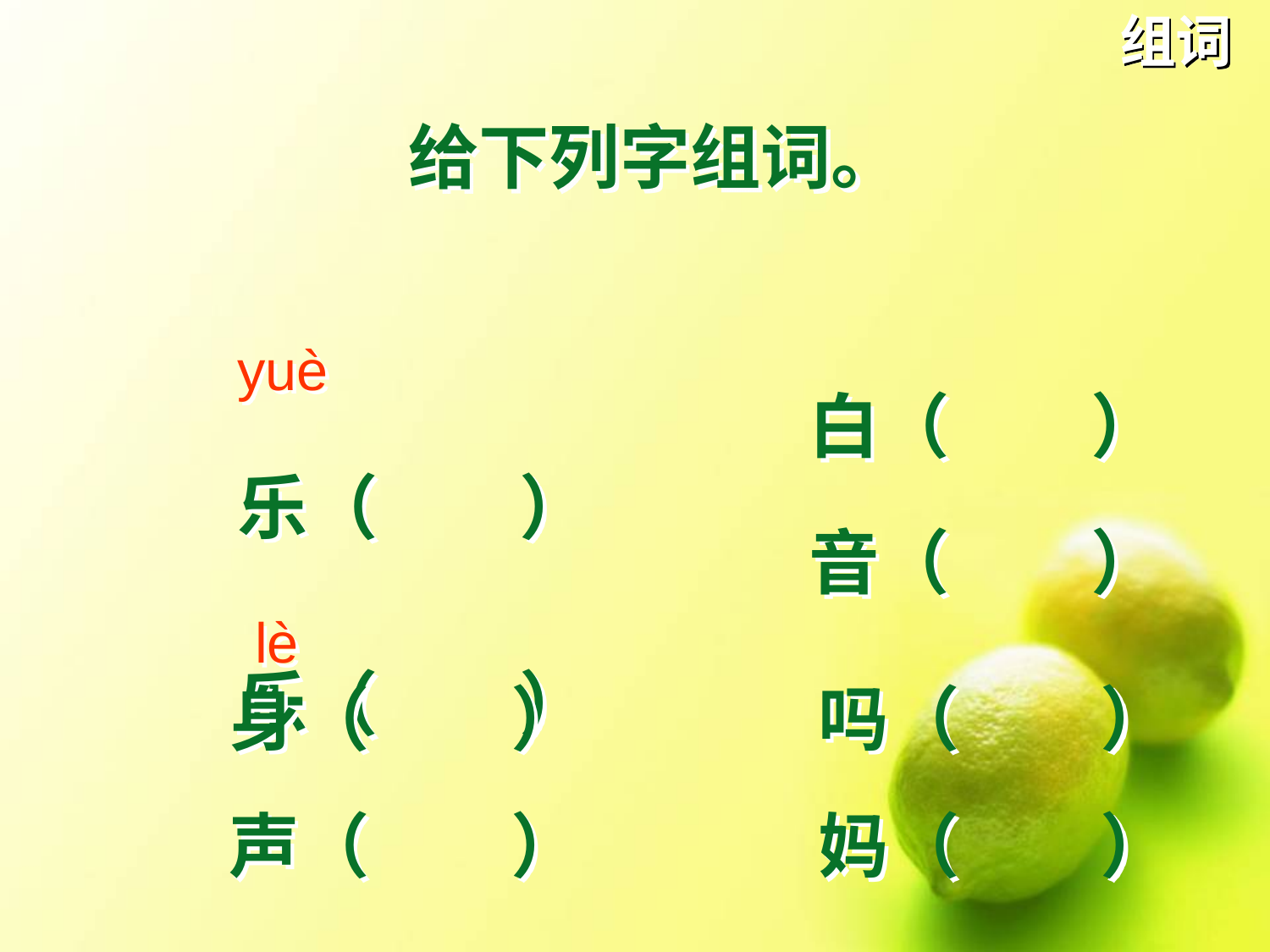

# 组词
给下列字组词。
yuè
乐（　　）
 lè
乐（　　）
白（　　）
音（　　）
身（　　）
声（　　）
吗（　　）
妈（　　）